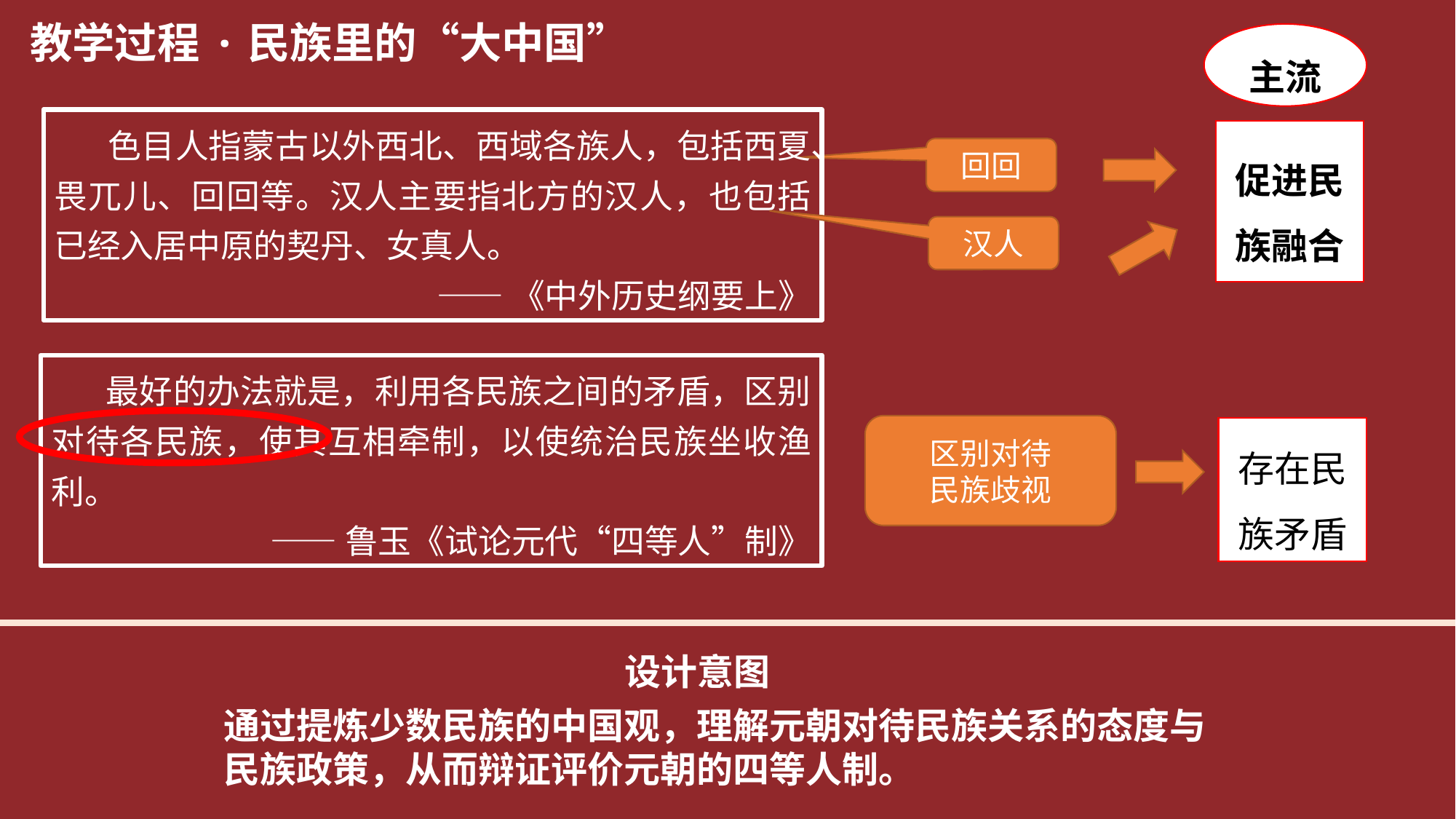

教学过程
·民族里的“大中国”
主流
      色目人指蒙古以外西北、西域各族人，包括西夏、畏兀儿、回回等。汉人主要指北方的汉人，也包括已经入居中原的契丹、女真人。
——《中外历史纲要上》
促进民族融合
回回

汉人

      最好的办法就是，利用各民族之间的矛盾，区别对待各民族，使其互相牵制，以使统治民族坐收渔利。
——鲁玉《试论元代“四等人”制》

区别对待
民族歧视
存在民族矛盾

设计意图
通过提炼少数民族的中国观，理解元朝对待民族关系的态度与民族政策，从而辩证评价元朝的四等人制。